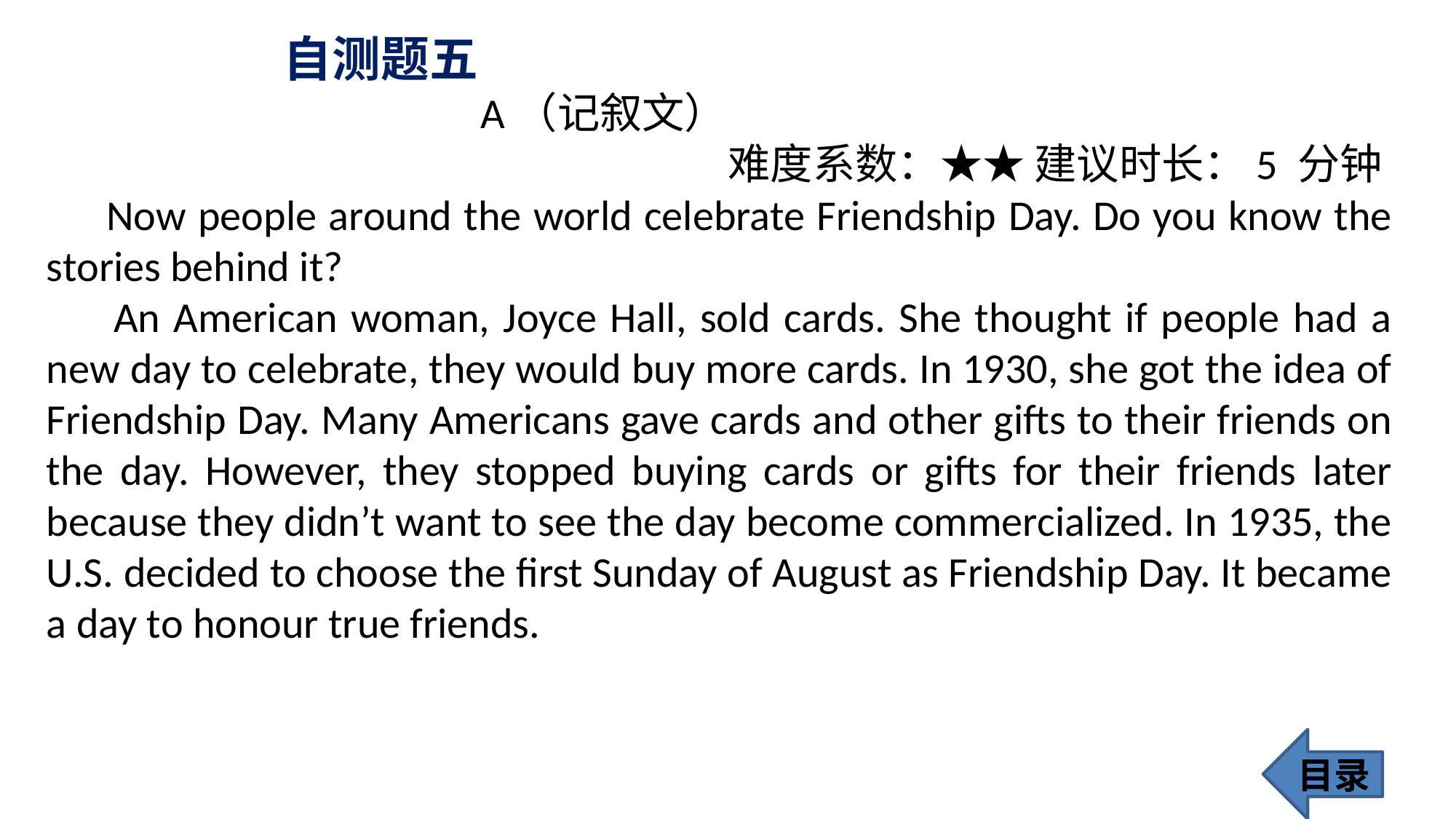

自测题五
                                             A（记叙文）
                                                                       难度系数：★★ 建议时长：5 分钟
     Now people around the world celebrate Friendship Day. Do you know the stories behind it?
     An American woman, Joyce Hall, sold cards. She thought if people had a new day to celebrate, they would buy more cards. In 1930, she got the idea of Friendship Day. Many Americans gave cards and other gifts to their friends on the day. However, they stopped buying cards or gifts for their friends later because they didn’t want to see the day become commercialized. In 1935, the U.S. decided to choose the first Sunday of August as Friendship Day. It became a day to honour true friends.
目录
162